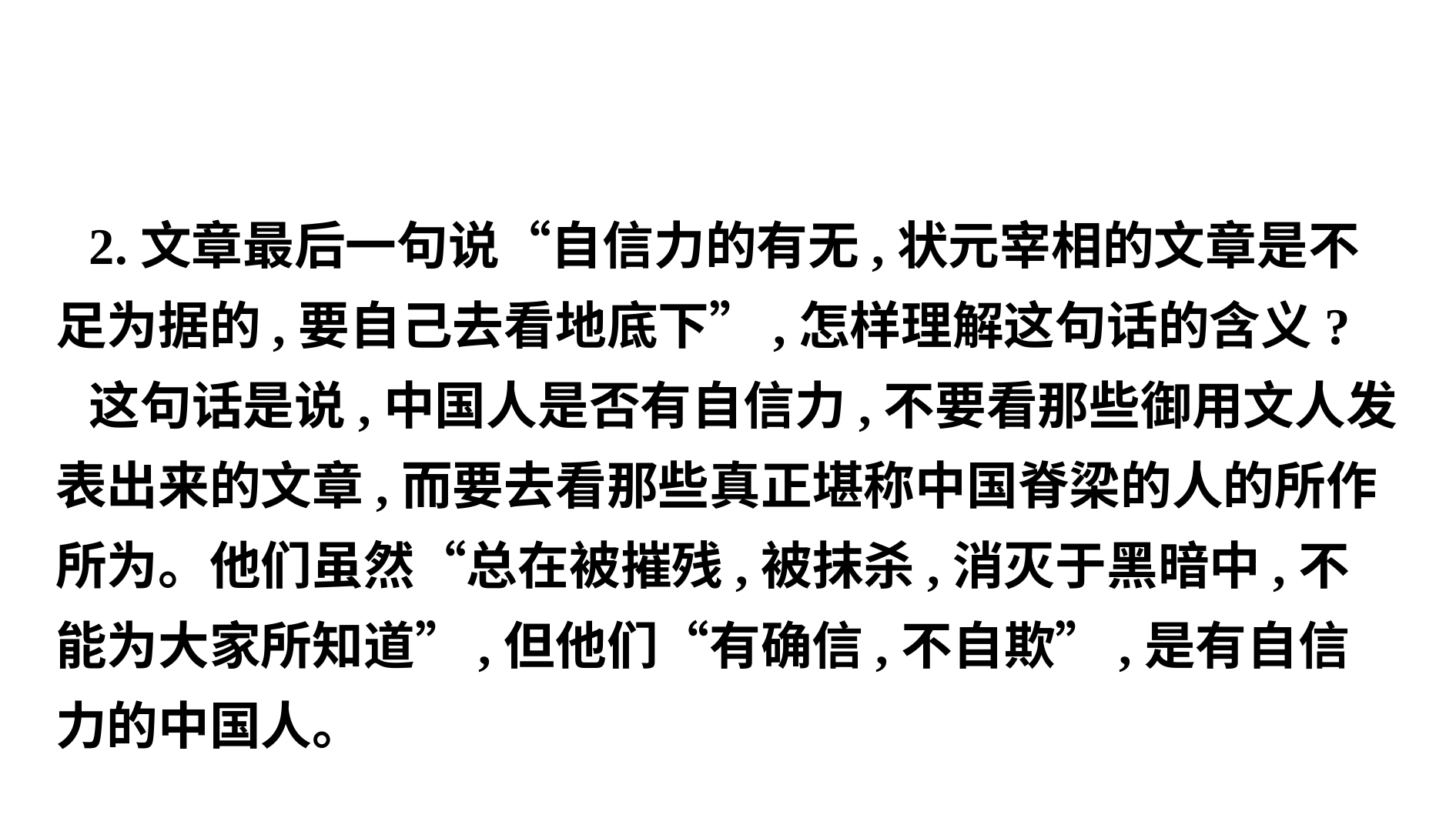

2.文章最后一句说“自信力的有无,状元宰相的文章是不足为据的,要自己去看地底下”,怎样理解这句话的含义?
这句话是说,中国人是否有自信力,不要看那些御用文人发表出来的文章,而要去看那些真正堪称中国脊梁的人的所作所为。他们虽然“总在被摧残,被抹杀,消灭于黑暗中,不能为大家所知道”,但他们“有确信,不自欺”,是有自信力的中国人。